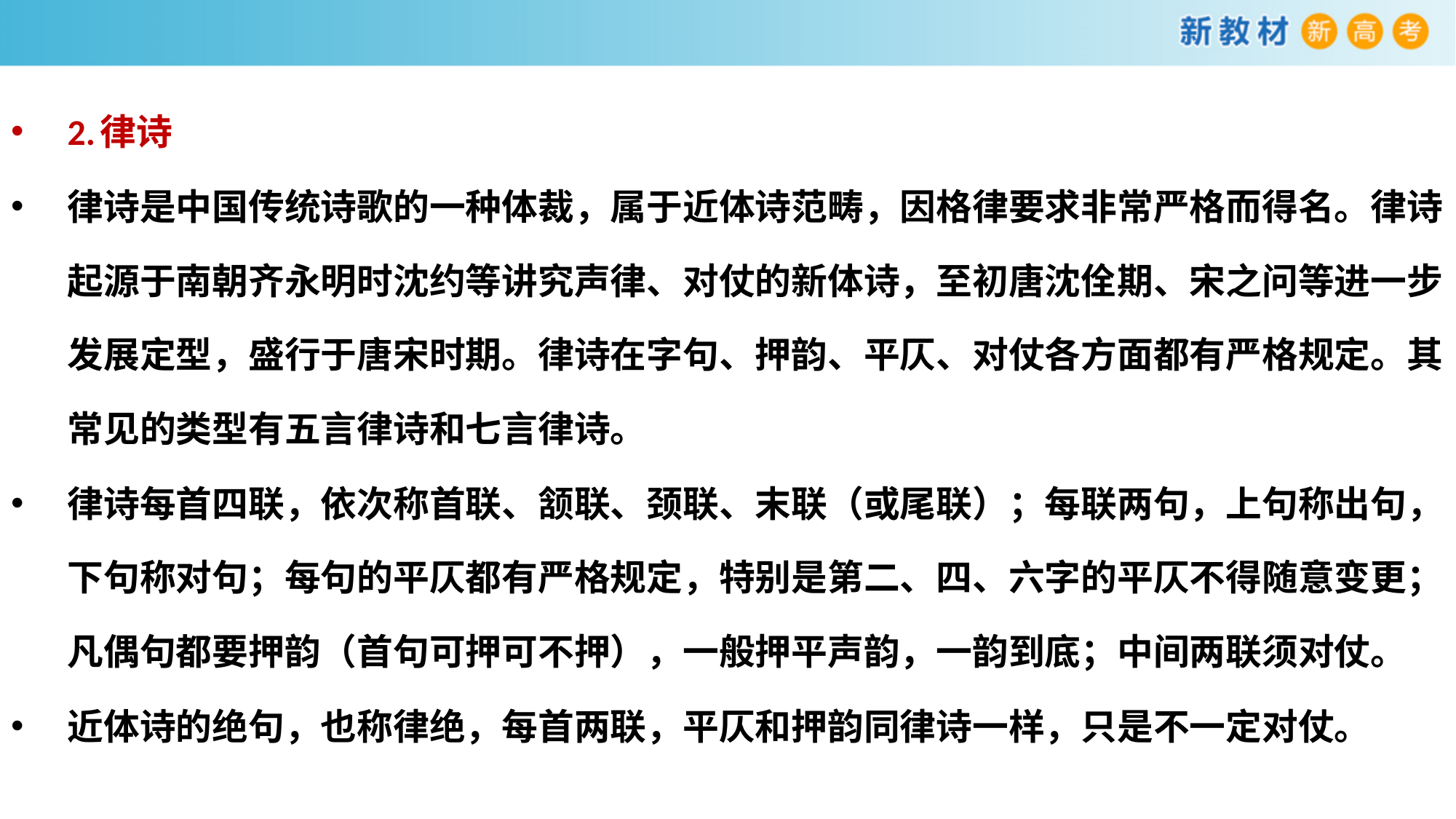

2.律诗
律诗是中国传统诗歌的一种体裁，属于近体诗范畴，因格律要求非常严格而得名。律诗起源于南朝齐永明时沈约等讲究声律、对仗的新体诗，至初唐沈佺期、宋之问等进一步发展定型，盛行于唐宋时期。律诗在字句、押韵、平仄、对仗各方面都有严格规定。其常见的类型有五言律诗和七言律诗。
律诗每首四联，依次称首联、颔联、颈联、末联（或尾联）；每联两句，上句称出句，下句称对句；每句的平仄都有严格规定，特别是第二、四、六字的平仄不得随意变更；凡偶句都要押韵（首句可押可不押），一般押平声韵，一韵到底；中间两联须对仗。
近体诗的绝句，也称律绝，每首两联，平仄和押韵同律诗一样，只是不一定对仗。